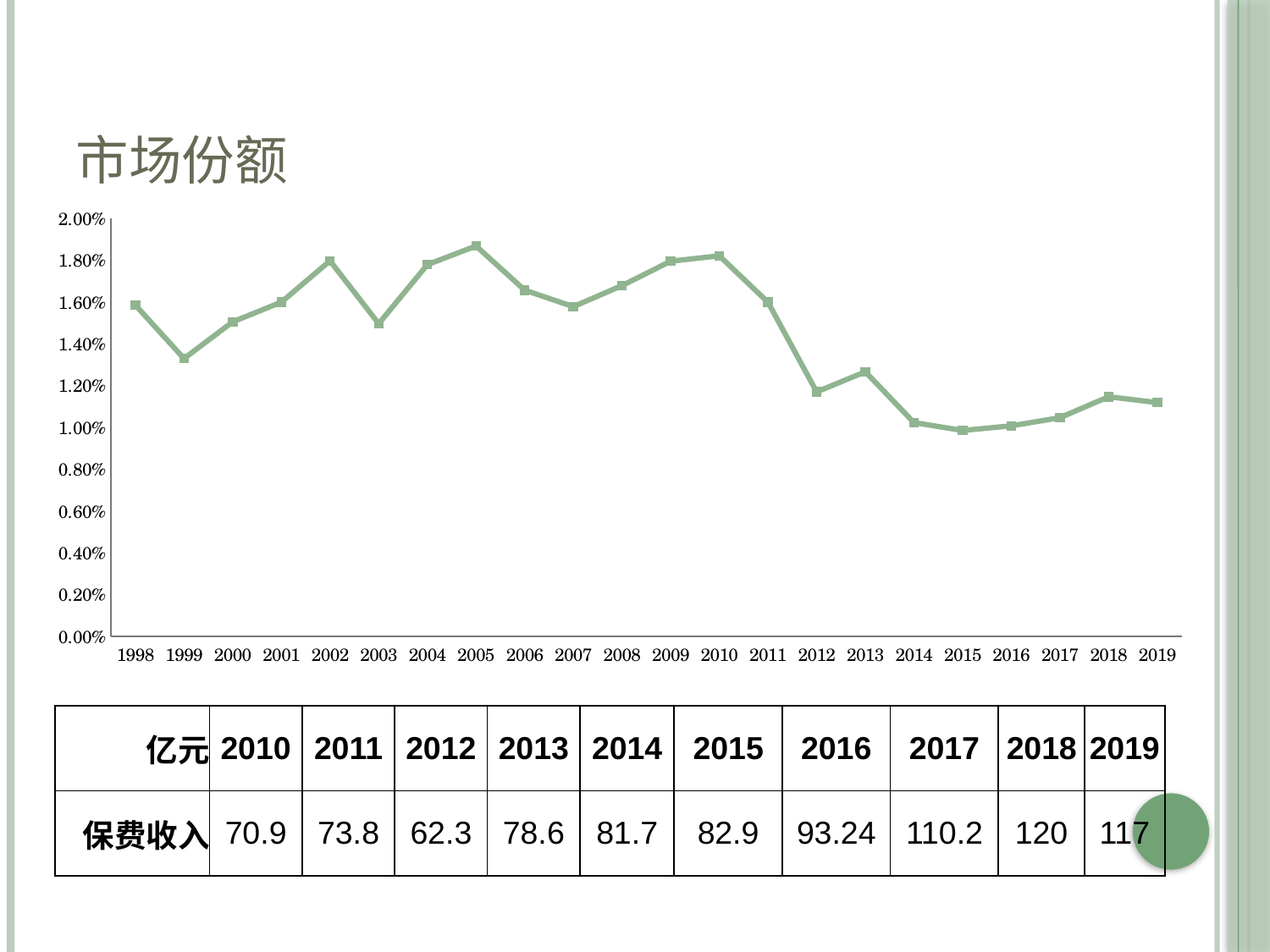

# 市场份额

### Chart

| Category |  |
|---|---|
| 1998 | 0.015841584158415842 |
| 1999 | 0.013282732447817837 |
| 2000 | 0.015040106951871659 |
| 2001 | 0.01598279669882599 |
| 2002 | 0.017960000513142872 |
| 2003 | 0.01495277908153452 |
| 2004 | 0.017777777777777778 |
| 2005 | 0.01867019506295103 |
| 2006 | 0.016555852825090728 |
| 2007 | 0.015767580852650707 |
| 2008 | 0.016775723132095983 |
| 2009 | 0.01794264612303231 |
| 2010 | 0.018199833660194478 |
| 2011 | 0.015981567059781456 |
| 2012 | 0.011686516236379016 |
| 2013 | 0.012652400253691892 |
| 2014 | 0.010218925149187551 |
| 2015 | 0.009841748483373502 |
| 2016 | 0.01006287679127625 |
| 2017 | 0.010454019390213825 |
| 2018 | 0.011454835221128125 |
| 2019 | 0.011174986244711329 |
| 亿元 | 2010 | 2011 | 2012 | 2013 | 2014 | 2015 | 2016 | 2017 | 2018 | 2019 |
| --- | --- | --- | --- | --- | --- | --- | --- | --- | --- | --- |
| 保费收入 | 70.9 | 73.8 | 62.3 | 78.6 | 81.7 | 82.9 | 93.24 | 110.2 | 120 | 117 |